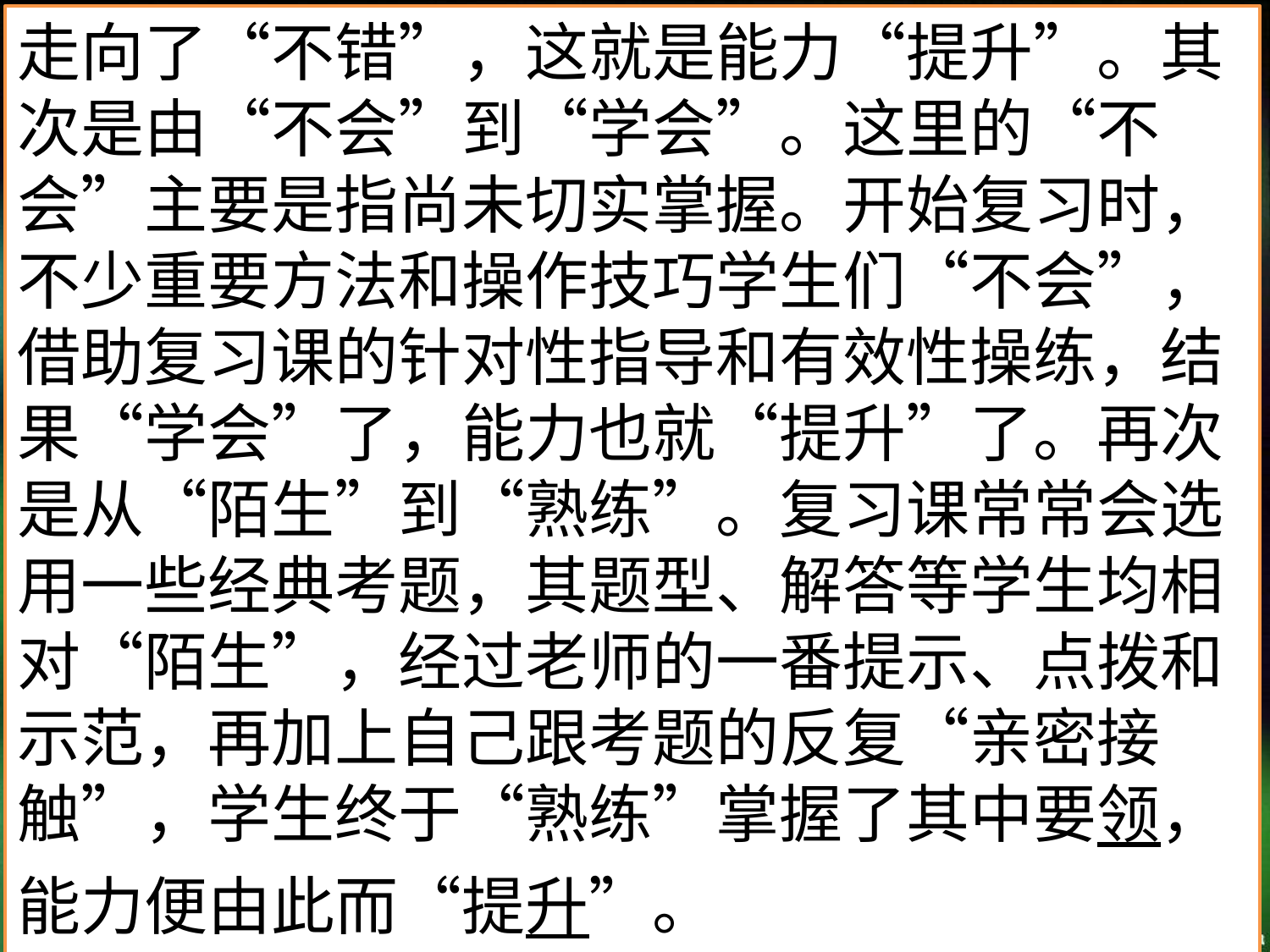

走向了“不错”，这就是能力“提升”。其次是由“不会”到“学会”。这里的“不会”主要是指尚未切实掌握。开始复习时，不少重要方法和操作技巧学生们“不会”，借助复习课的针对性指导和有效性操练，结果“学会”了，能力也就“提升”了。再次是从“陌生”到“熟练”。复习课常常会选用一些经典考题，其题型、解答等学生均相对“陌生”，经过老师的一番提示、点拨和示范，再加上自己跟考题的反复“亲密接触”，学生终于“熟练”掌握了其中要领，能力便由此而“提升”。